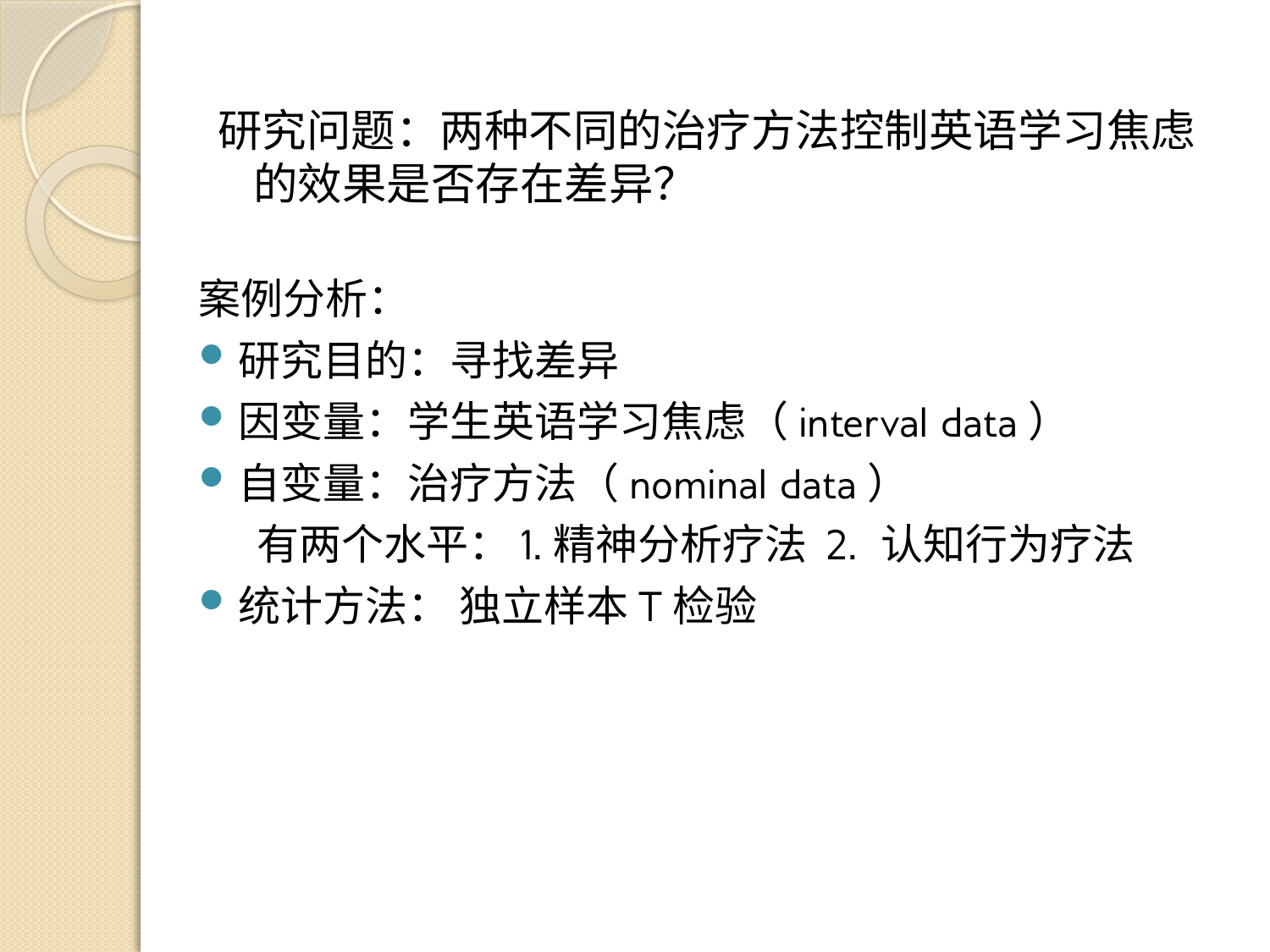

研究问题：两种不同的治疗方法控制英语学习焦虑的效果是否存在差异？

案例分析：
研究目的：寻找差异
因变量：学生英语学习焦虑（interval data）
自变量：治疗方法（nominal data）
     有两个水平：1.精神分析疗法 2. 认知行为疗法
统计方法： 独立样本T检验